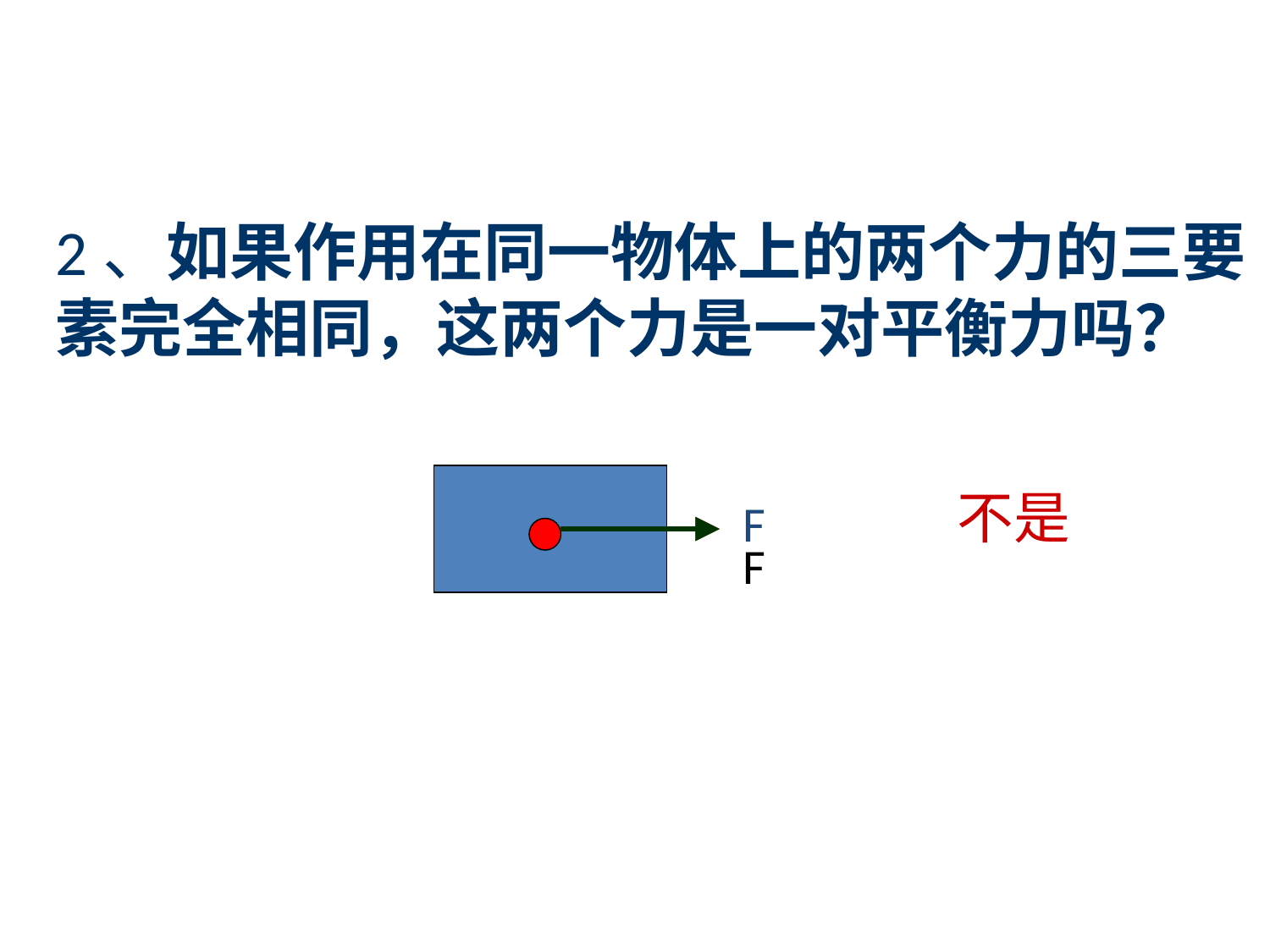

# 2、如果作用在同一物体上的两个力的三要素完全相同，这两个力是一对平衡力吗？

不是
F

F